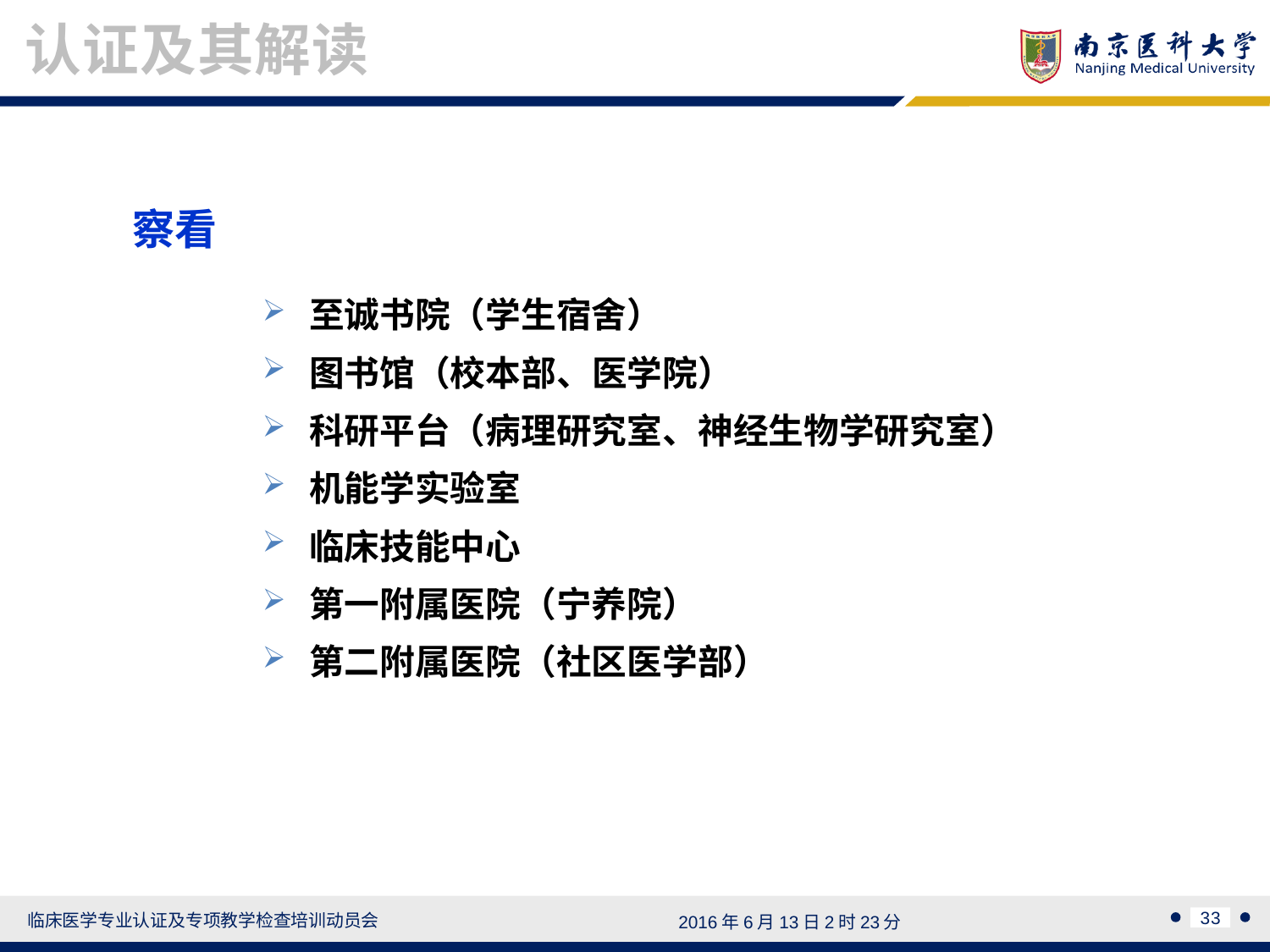

认证及其解读
察看
 至诚书院（学生宿舍）
 图书馆（校本部、医学院）
 科研平台（病理研究室、神经生物学研究室）
 机能学实验室
 临床技能中心
 第一附属医院（宁养院）
 第二附属医院（社区医学部）